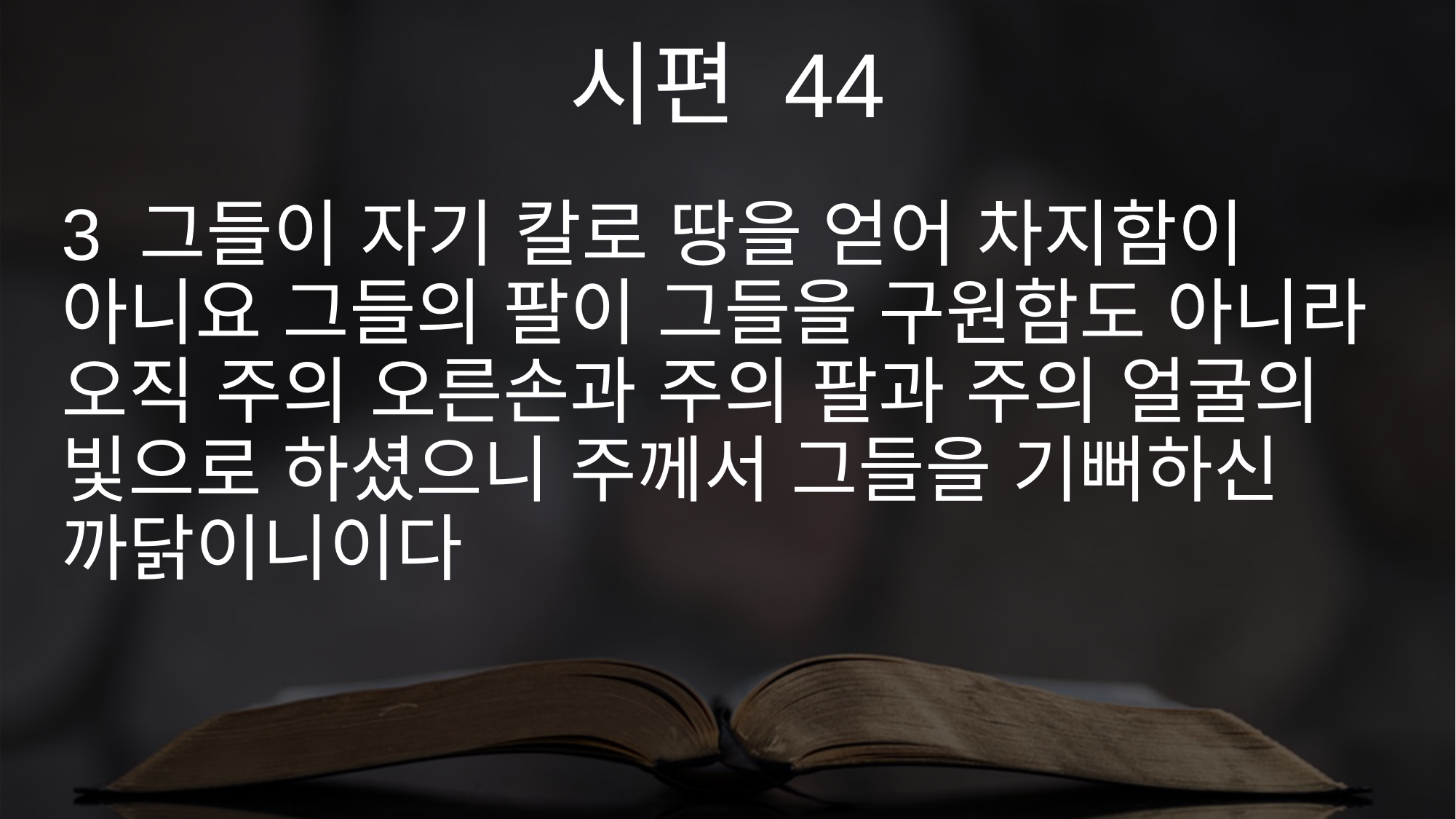

시편 44
3 그들이 자기 칼로 땅을 얻어 차지함이 아니요 그들의 팔이 그들을 구원함도 아니라 오직 주의 오른손과 주의 팔과 주의 얼굴의 빛으로 하셨으니 주께서 그들을 기뻐하신 까닭이니이다